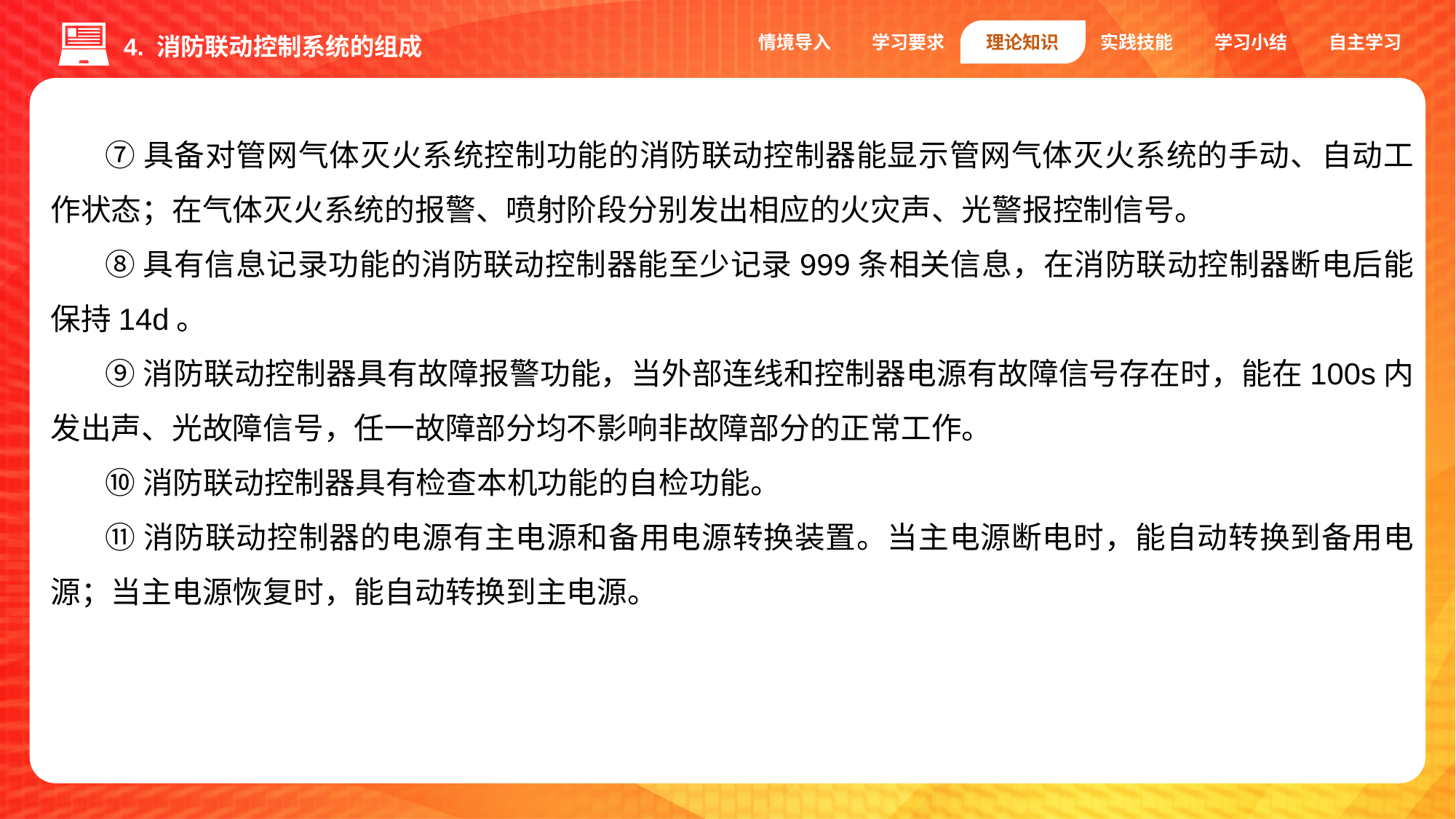

情境导入
学习要求
理论知识
实践技能
学习小结
自主学习

4. 消防联动控制系统的组成
⑦具备对管网气体灭火系统控制功能的消防联动控制器能显示管网气体灭火系统的手动、自动工作状态；在气体灭火系统的报警、喷射阶段分别发出相应的火灾声、光警报控制信号。
⑧具有信息记录功能的消防联动控制器能至少记录999条相关信息，在消防联动控制器断电后能保持14d。
⑨消防联动控制器具有故障报警功能，当外部连线和控制器电源有故障信号存在时，能在100s内发出声、光故障信号，任一故障部分均不影响非故障部分的正常工作。
⑩消防联动控制器具有检查本机功能的自检功能。
⑪消防联动控制器的电源有主电源和备用电源转换装置。当主电源断电时，能自动转换到备用电源；当主电源恢复时，能自动转换到主电源。